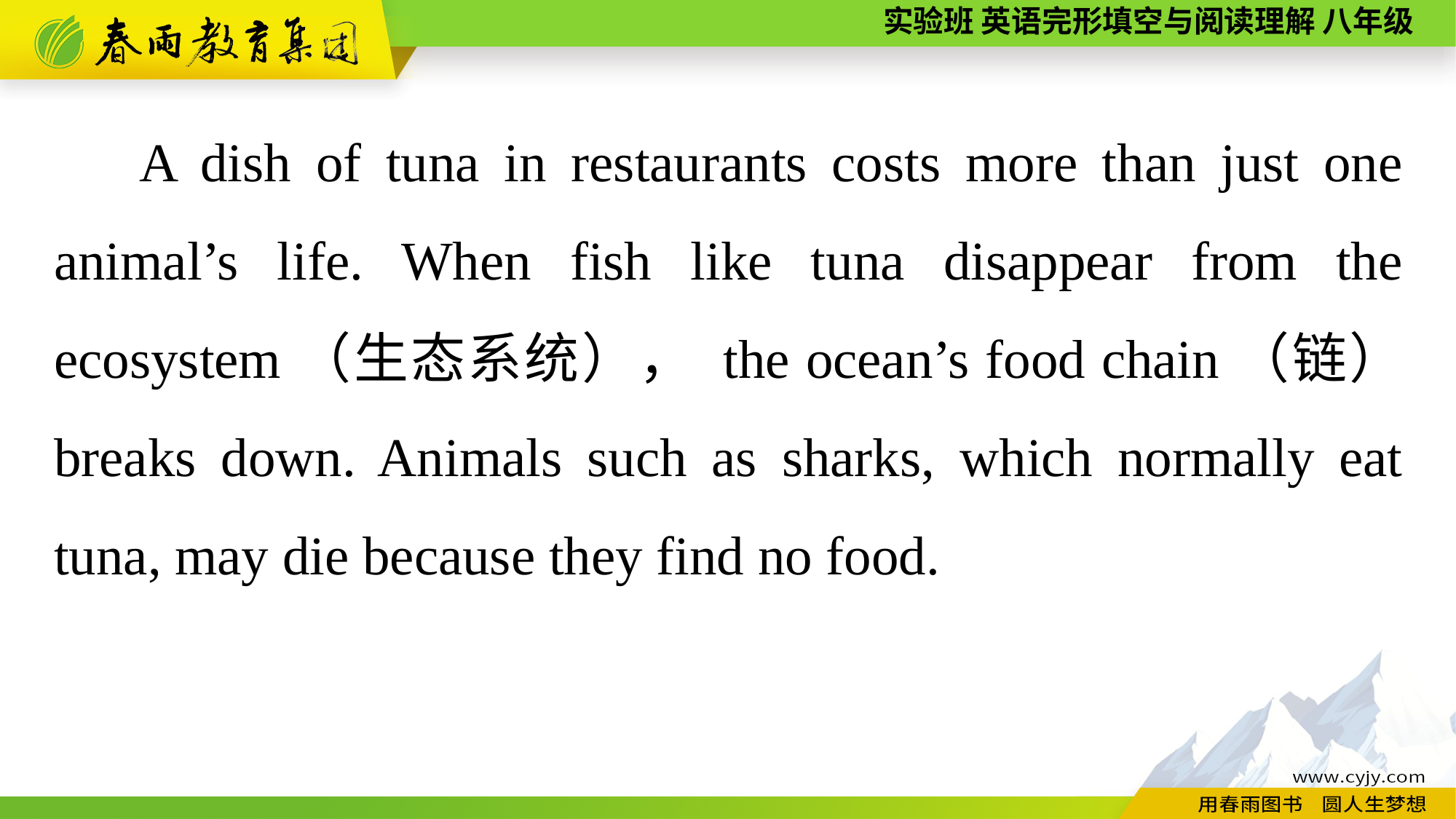

A dish of tuna in restaurants costs more than just one animal’s life. When fish like tuna disappear from the ecosystem（生态系统）， the ocean’s food chain（链） breaks down. Animals such as sharks, which normally eat tuna, may die because they find no food.